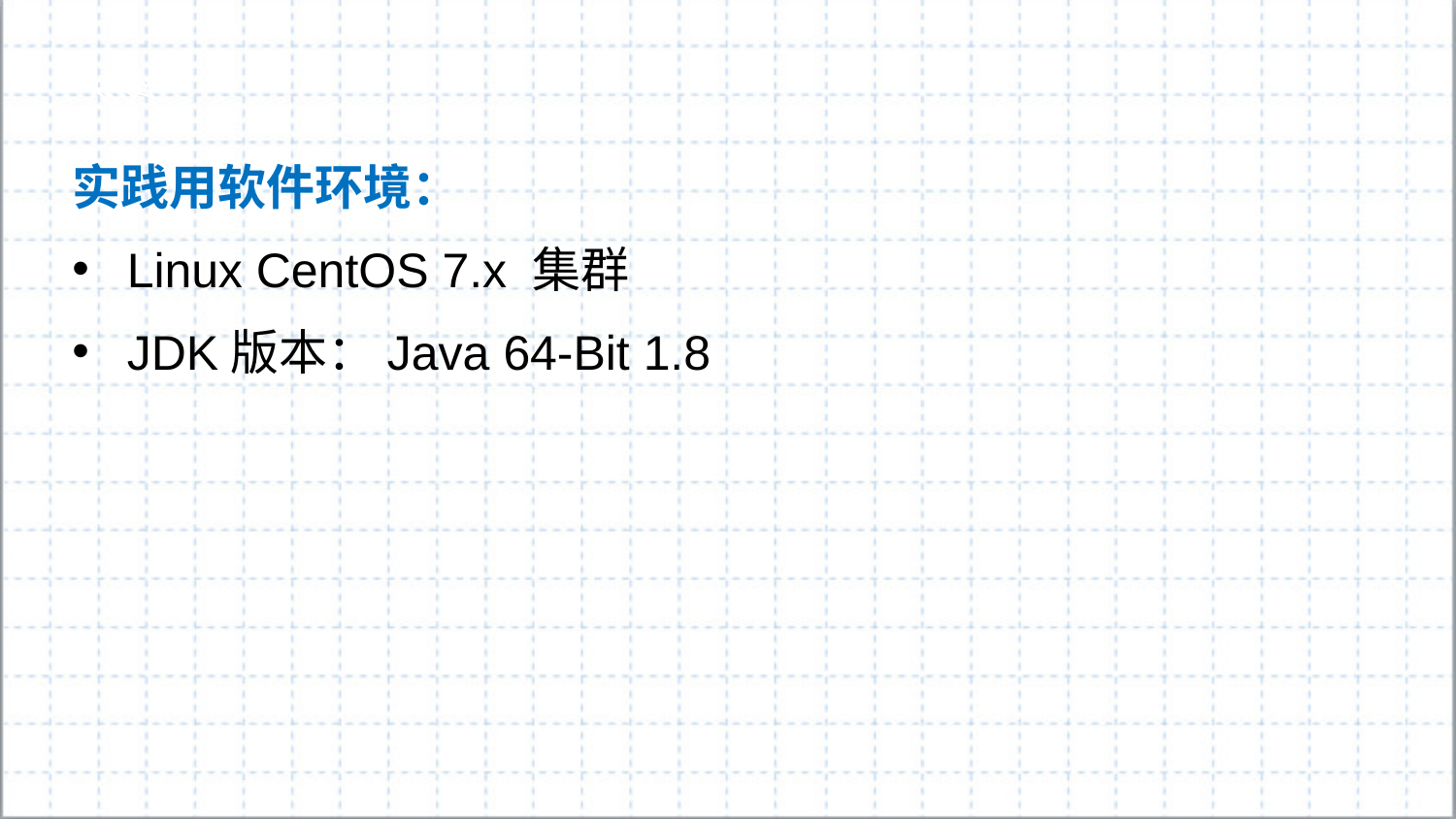

实践用软件环境：
Linux CentOS 7.x 集群
JDK版本：Java 64-Bit 1.8